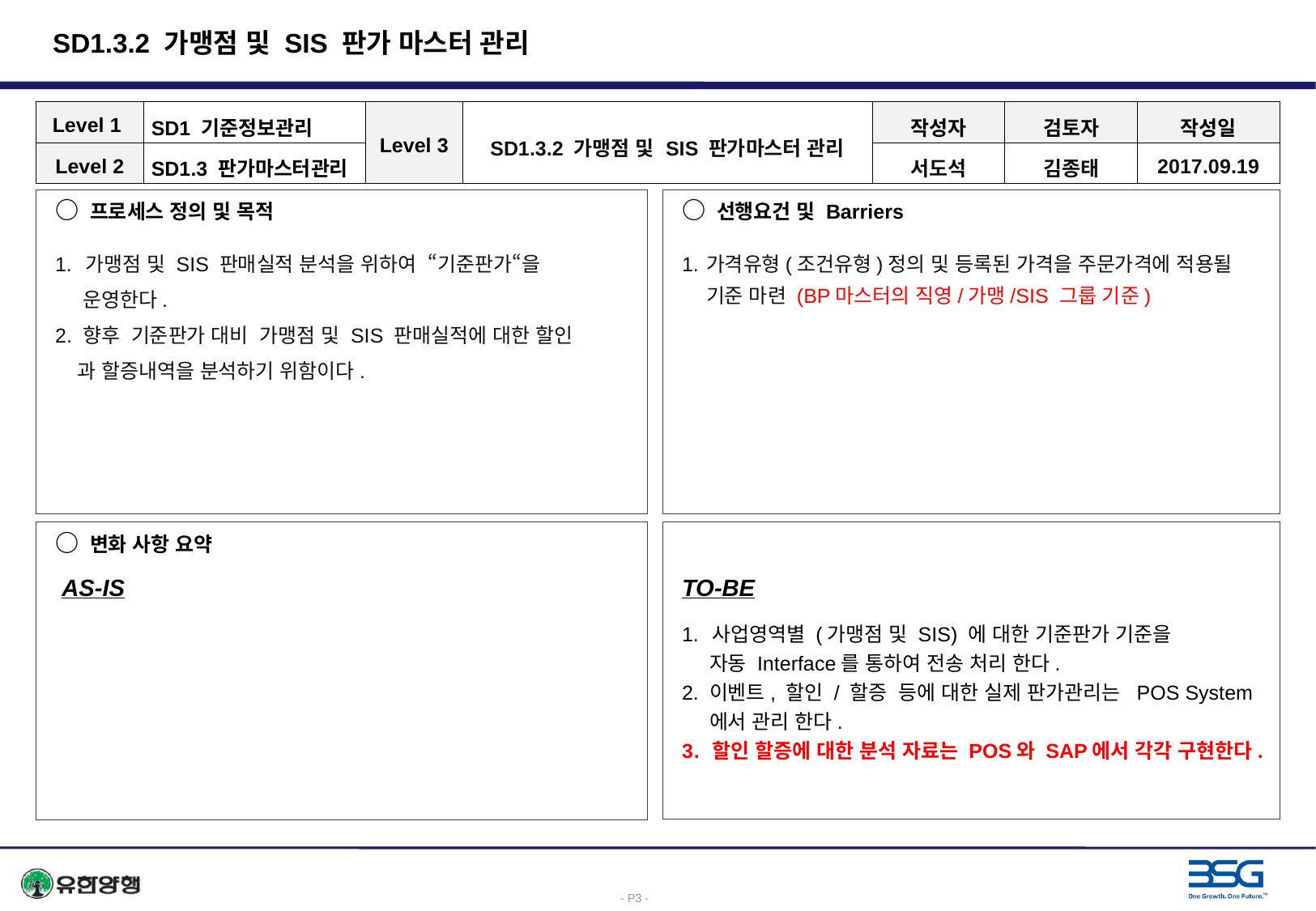

# SD1.3.2 가맹점 및 SIS 판가 마스터 관리
| Level 1 | SD1 기준정보관리 | Level 3 | SD1.3.2 가맹점 및 SIS 판가마스터 관리 | 작성자 | 검토자 | 작성일 |
| --- | --- | --- | --- | --- | --- | --- |
| Level 2 | SD1.3 판가마스터관리 |  |  | 서도석 | 김종태 | 2017.09.19 |
○ 프로세스 정의 및 목적

가맹점 및 SIS 판매실적 분석을 위하여  “기준판가“을
    운영한다.
2. 향후  기준판가 대비  가맹점 및 SIS 판매실적에 대한 할인
   과 할증내역을 분석하기 위함이다.
○ 선행요건 및 Barriers

가격유형(조건유형)정의 및 등록된 가격을 주문가격에 적용될 기준 마련 (BP마스터의 직영/가맹/SIS 그룹 기준)

○ 변화 사항 요약

 AS-IS

TO-BE

사업영역별 (가맹점 및 SIS) 에 대한 기준판가 기준을
    자동 Interface를 통하여 전송 처리 한다.
2. 이벤트, 할인 / 할증  등에 대한 실제 판가관리는  POS System
    에서 관리 한다.
할인 할증에 대한 분석 자료는 POS와 SAP에서 각각 구현한다.